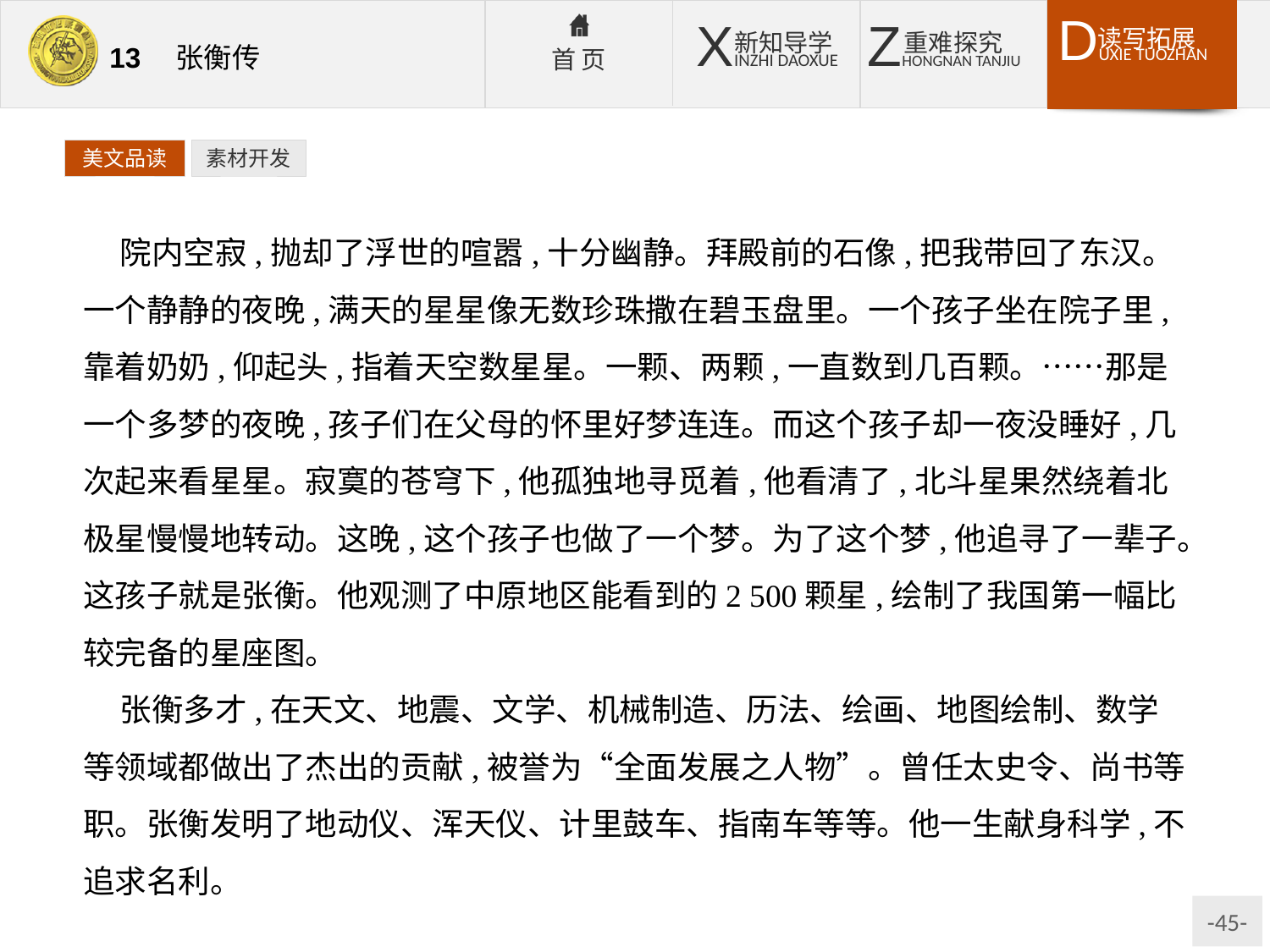

美文品读
素材开发
院内空寂,抛却了浮世的喧嚣,十分幽静。拜殿前的石像,把我带回了东汉。一个静静的夜晚,满天的星星像无数珍珠撒在碧玉盘里。一个孩子坐在院子里,靠着奶奶,仰起头,指着天空数星星。一颗、两颗,一直数到几百颗。……那是一个多梦的夜晚,孩子们在父母的怀里好梦连连。而这个孩子却一夜没睡好,几次起来看星星。寂寞的苍穹下,他孤独地寻觅着,他看清了,北斗星果然绕着北极星慢慢地转动。这晚,这个孩子也做了一个梦。为了这个梦,他追寻了一辈子。这孩子就是张衡。他观测了中原地区能看到的2 500颗星,绘制了我国第一幅比较完备的星座图。
张衡多才,在天文、地震、文学、机械制造、历法、绘画、地图绘制、数学等领域都做出了杰出的贡献,被誉为“全面发展之人物”。曾任太史令、尚书等职。张衡发明了地动仪、浑天仪、计里鼓车、指南车等等。他一生献身科学,不追求名利。